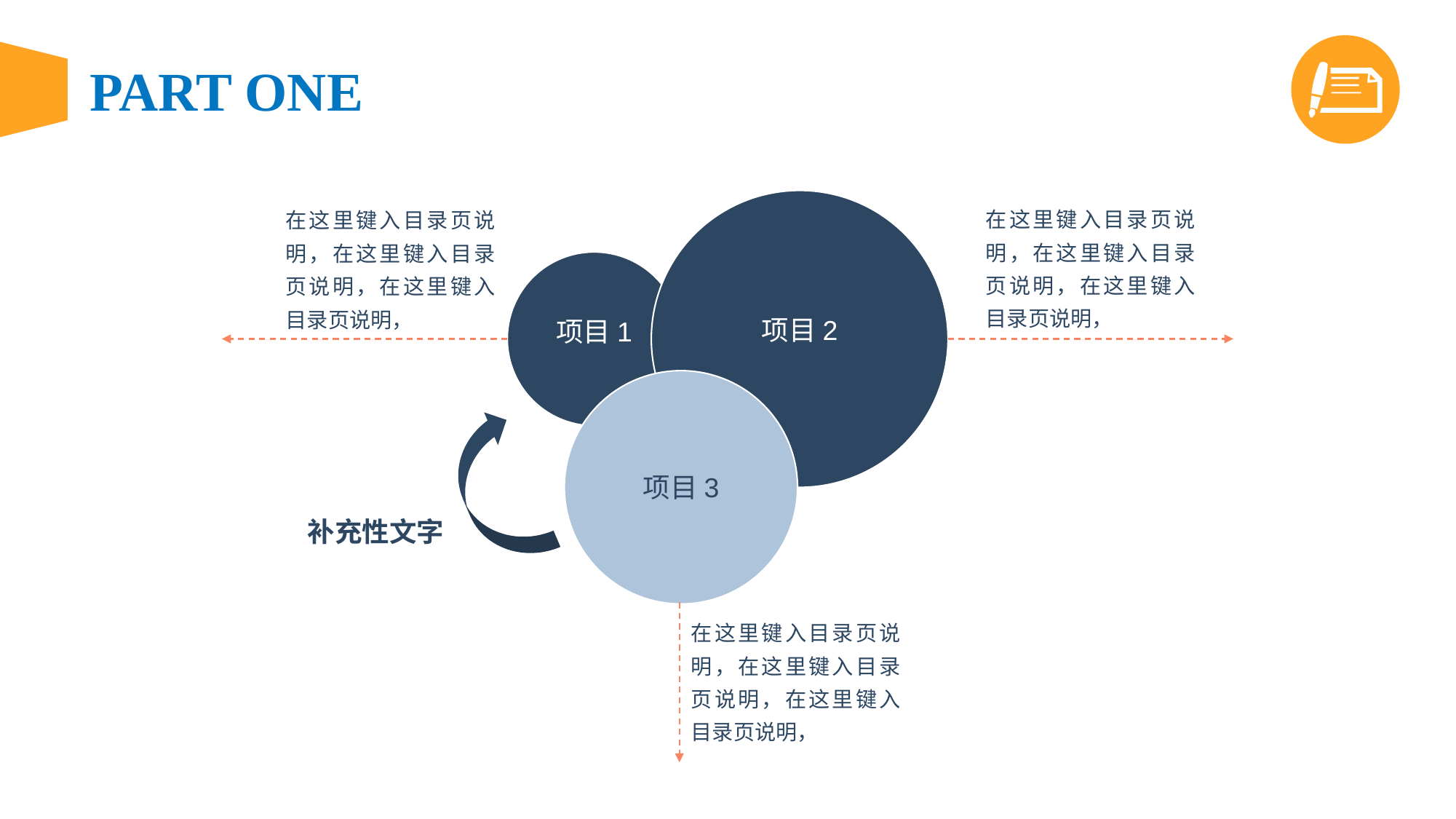

在这里键入目录页说明，在这里键入目录页说明，在这里键入目录页说明，
在这里键入目录页说明，在这里键入目录页说明，在这里键入目录页说明，

项目2
项目1

项目3
补充性文字
在这里键入目录页说明，在这里键入目录页说明，在这里键入目录页说明，